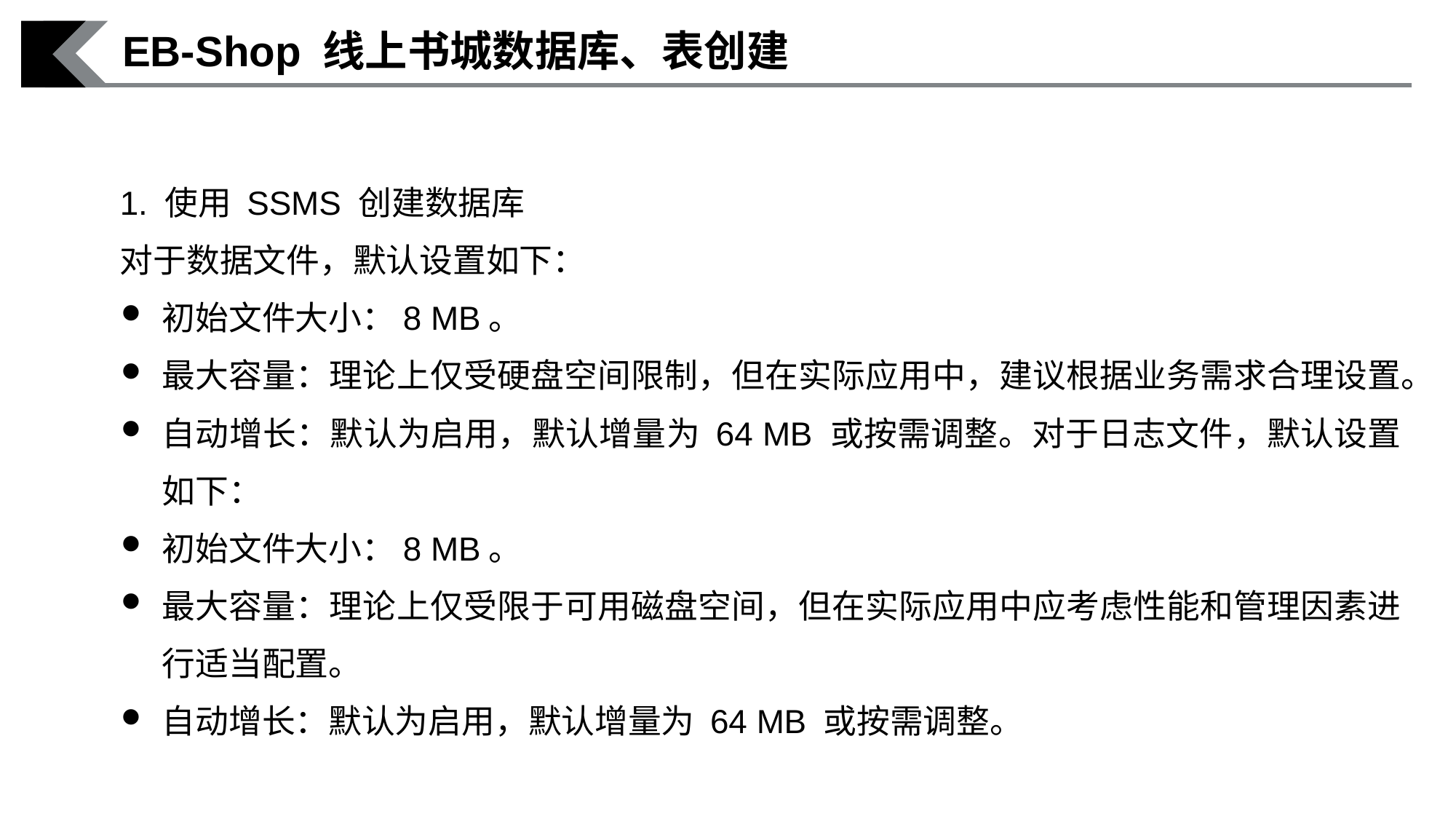

EB-Shop 线上书城数据库、表创建
1. 使用 SSMS 创建数据库
对于数据文件，默认设置如下：
初始文件大小：8 MB。
最大容量：理论上仅受硬盘空间限制，但在实际应用中，建议根据业务需求合理设置。
自动增长：默认为启用，默认增量为 64 MB 或按需调整。对于日志文件，默认设置如下：
初始文件大小：8 MB。
最大容量：理论上仅受限于可用磁盘空间，但在实际应用中应考虑性能和管理因素进行适当配置。
自动增长：默认为启用，默认增量为 64 MB 或按需调整。